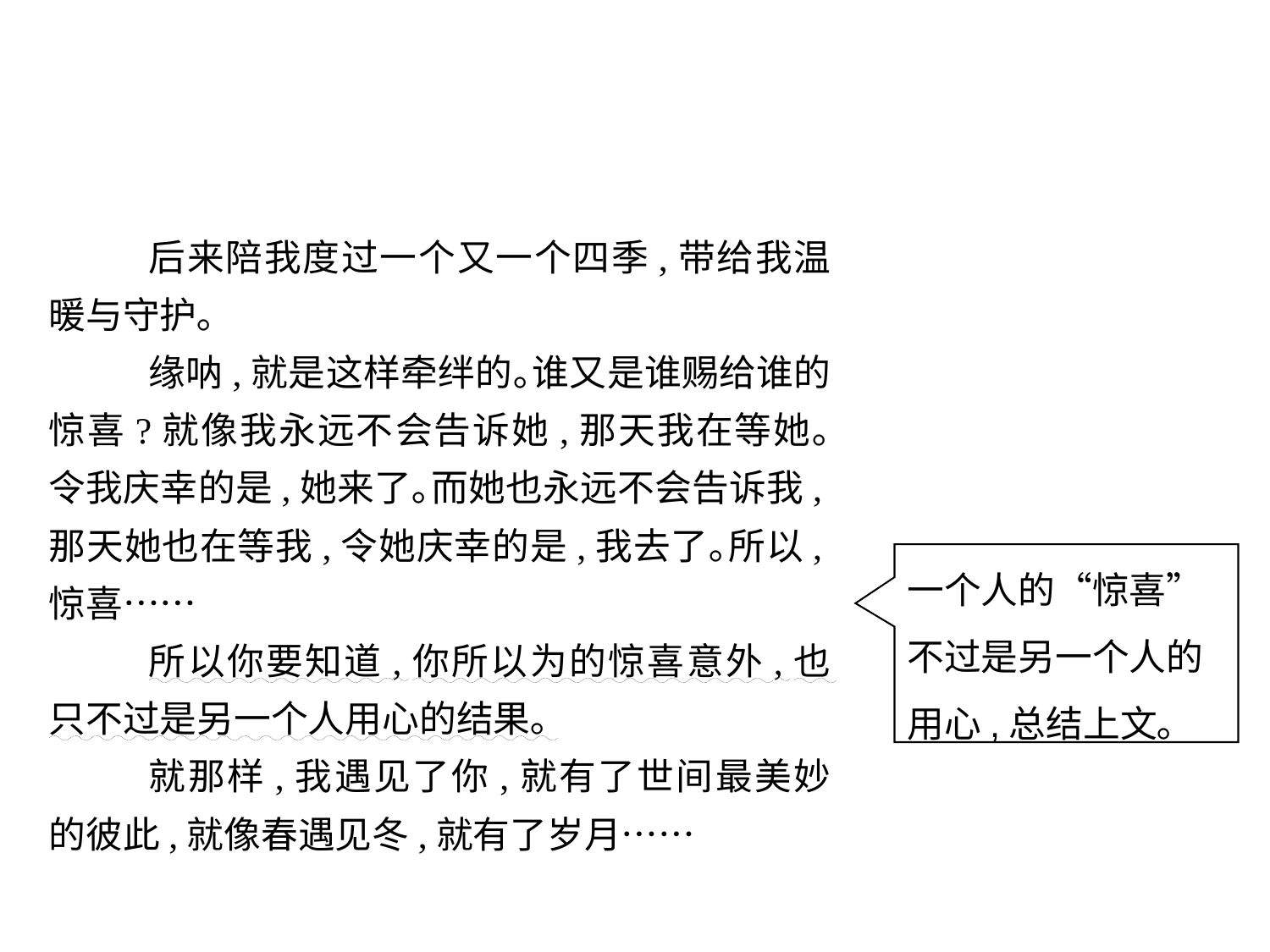

后来陪我度过一个又一个四季,带给我温暖与守护｡
缘呐,就是这样牵绊的｡谁又是谁赐给谁的惊喜?就像我永远不会告诉她,那天我在等她｡令我庆幸的是,她来了｡而她也永远不会告诉我,那天她也在等我,令她庆幸的是,我去了｡所以,惊喜……
所以你要知道,你所以为的惊喜意外,也只不过是另一个人用心的结果｡
就那样,我遇见了你,就有了世间最美妙的彼此,就像春遇见冬,就有了岁月……
一个人的“惊喜”不过是另一个人的用心,总结上文｡